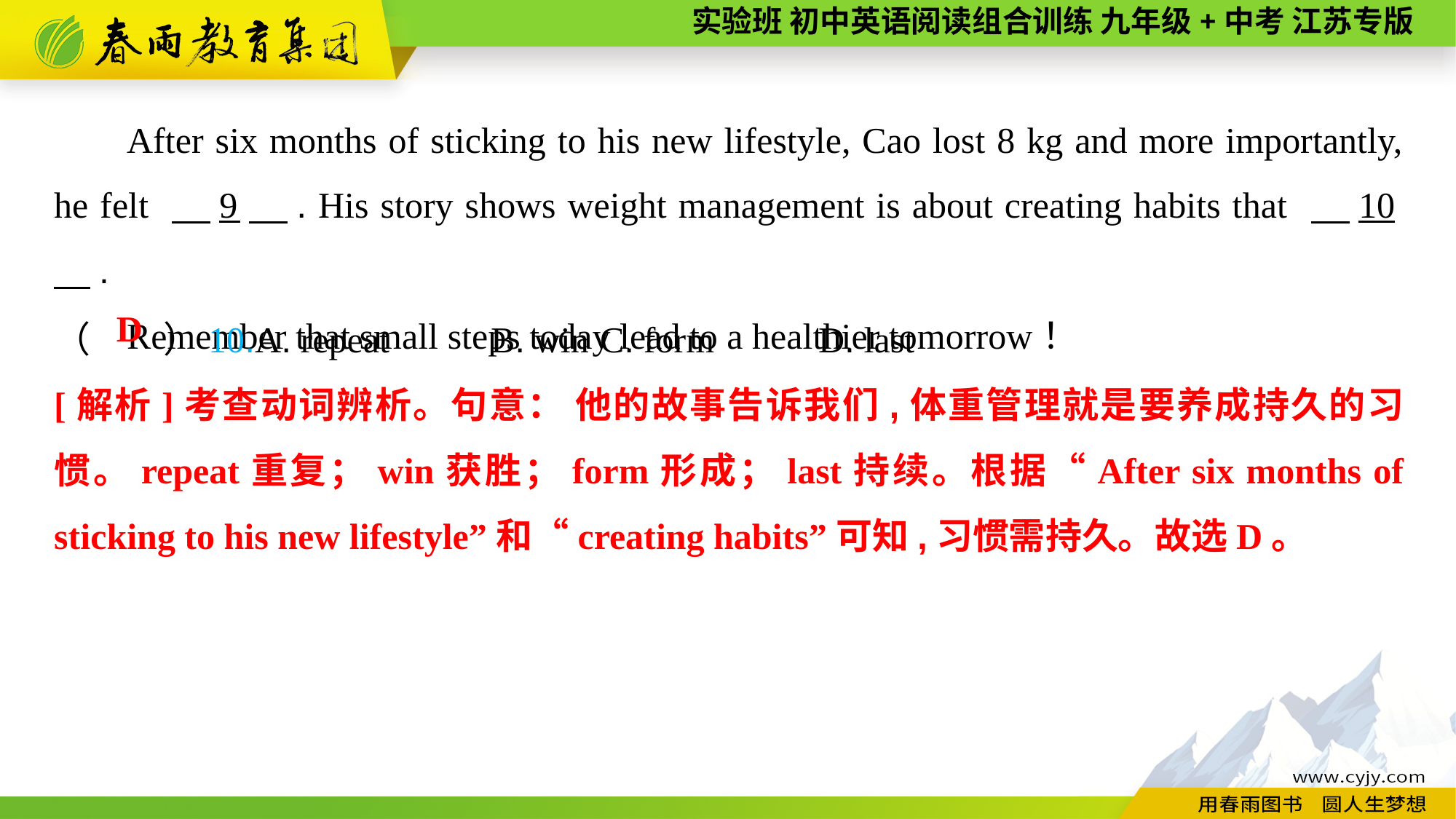

After six months of sticking to his new lifestyle, Cao lost 8 kg and more importantly, he felt 　9　. His story shows weight management is about creating habits that 　10　.
Remember that small steps today lead to a healthier tomorrow！
（　　）10.A. repeat	B. win	C. form	D. last
D
[解析]考查动词辨析。句意： 他的故事告诉我们,体重管理就是要养成持久的习惯。repeat重复；win获胜；form形成；last持续。根据“After six months of sticking to his new lifestyle”和“creating habits”可知,习惯需持久。故选D。